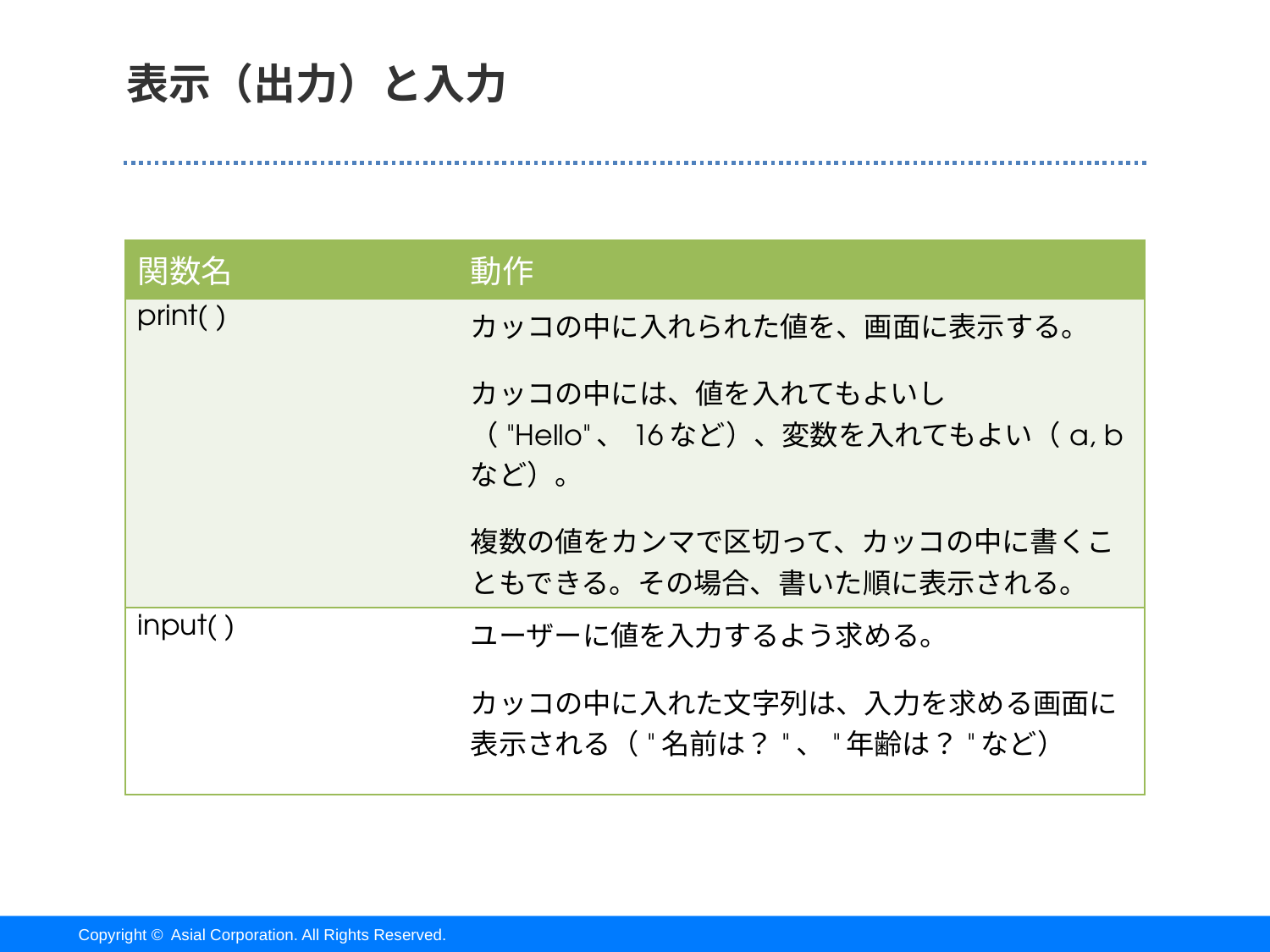

# 表示（出力）と入力

| 関数名 | 動作 |
| --- | --- |
| print( ) | カッコの中に入れられた値を、画面に表示する。 カッコの中には、値を入れてもよいし（"Hello"、16など）、変数を入れてもよい（a, bなど）。 複数の値をカンマで区切って、カッコの中に書くこともできる。その場合、書いた順に表示される。 |
| input( ) | ユーザーに値を入力するよう求める。 カッコの中に入れた文字列は、入力を求める画面に表示される（"名前は？"、"年齢は？"など） |